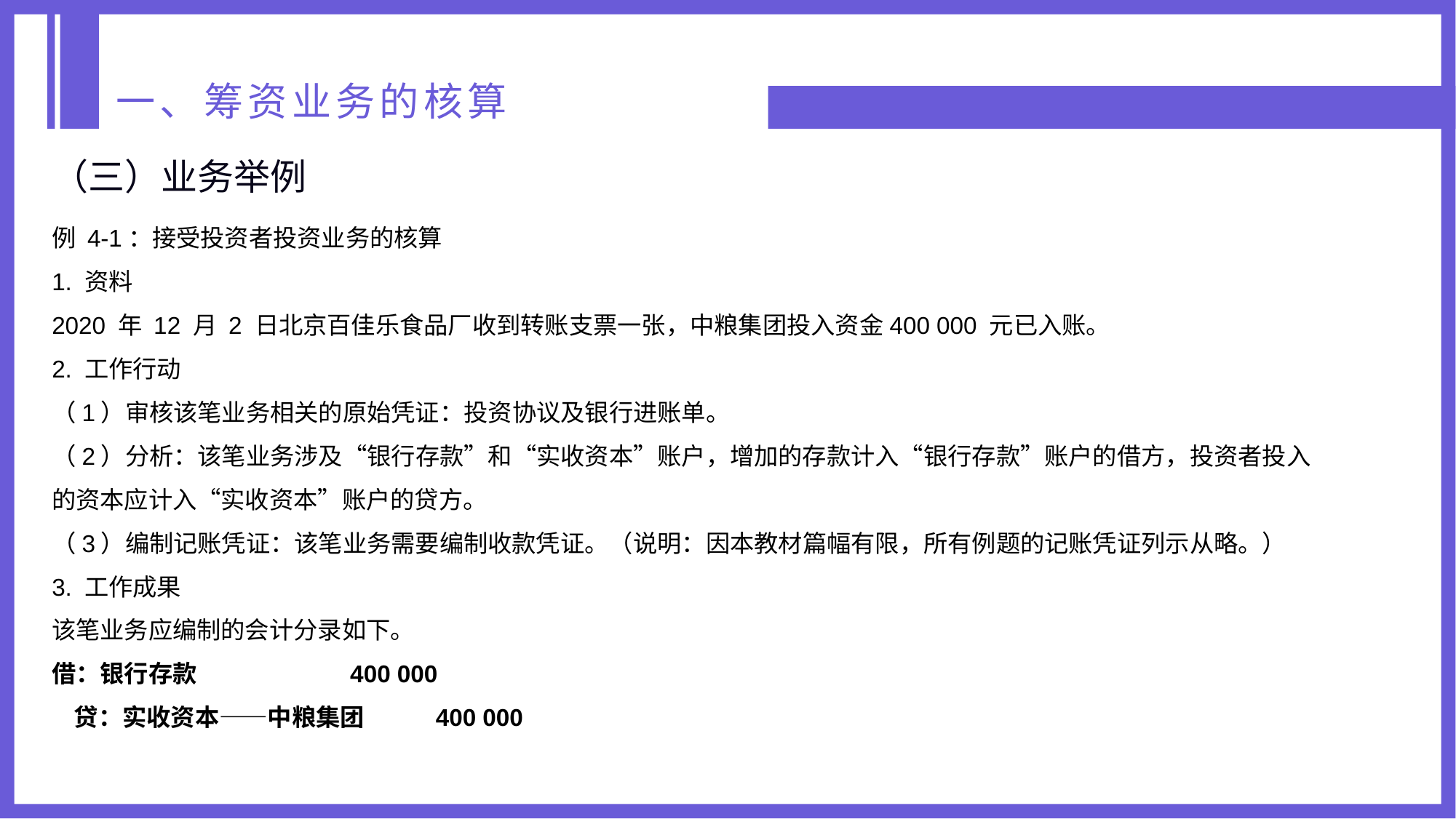

一、筹资业务的核算
（三）业务举例
例 4-1：接受投资者投资业务的核算
1. 资料
2020 年 12 月 2 日北京百佳乐食品厂收到转账支票一张，中粮集团投入资金400 000 元已入账。
2. 工作行动
（1）审核该笔业务相关的原始凭证：投资协议及银行进账单。
（2）分析：该笔业务涉及“银行存款”和“实收资本”账户，增加的存款计入“银行存款”账户的借方，投资者投入的资本应计入“实收资本”账户的贷方。
（3）编制记账凭证：该笔业务需要编制收款凭证。（说明：因本教材篇幅有限，所有例题的记账凭证列示从略。）
3. 工作成果
该笔业务应编制的会计分录如下。
借：银行存款                           400 000
   贷：实收资本——中粮集团            400 000